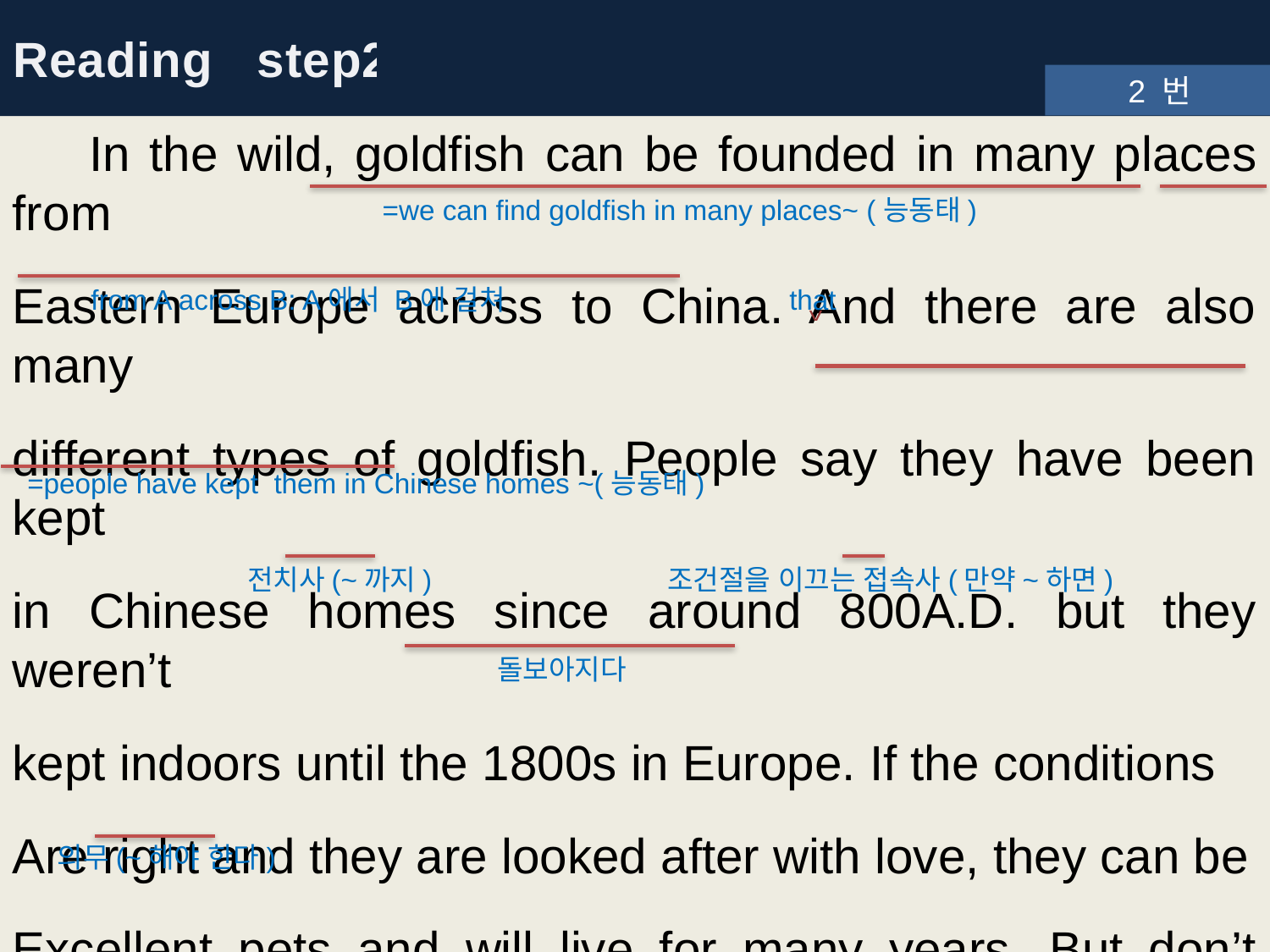

Reading   step2
2 번
    In the wild, goldfish can be founded in many places from

Eastern Europe across to China. And there are also many

different types of goldfish. People say they have been kept

in Chinese homes since around 800A.D. but they weren’t

kept indoors until the 1800s in Europe. If the conditions

Are right and they are looked after with love, they can be

Excellent pets and will live for many years. But don’t forget

You must know a lot about keeping them before getting

one.
=we can find goldfish in many places~ (능동태)
from A across B: A에서 B에 걸쳐
that
^
=people have kept  them in Chinese homes ~(능동태)
전치사(~까지)

조건절을 이끄는 접속사(만약~하면)

돌보아지다

의무(~해야 한다)